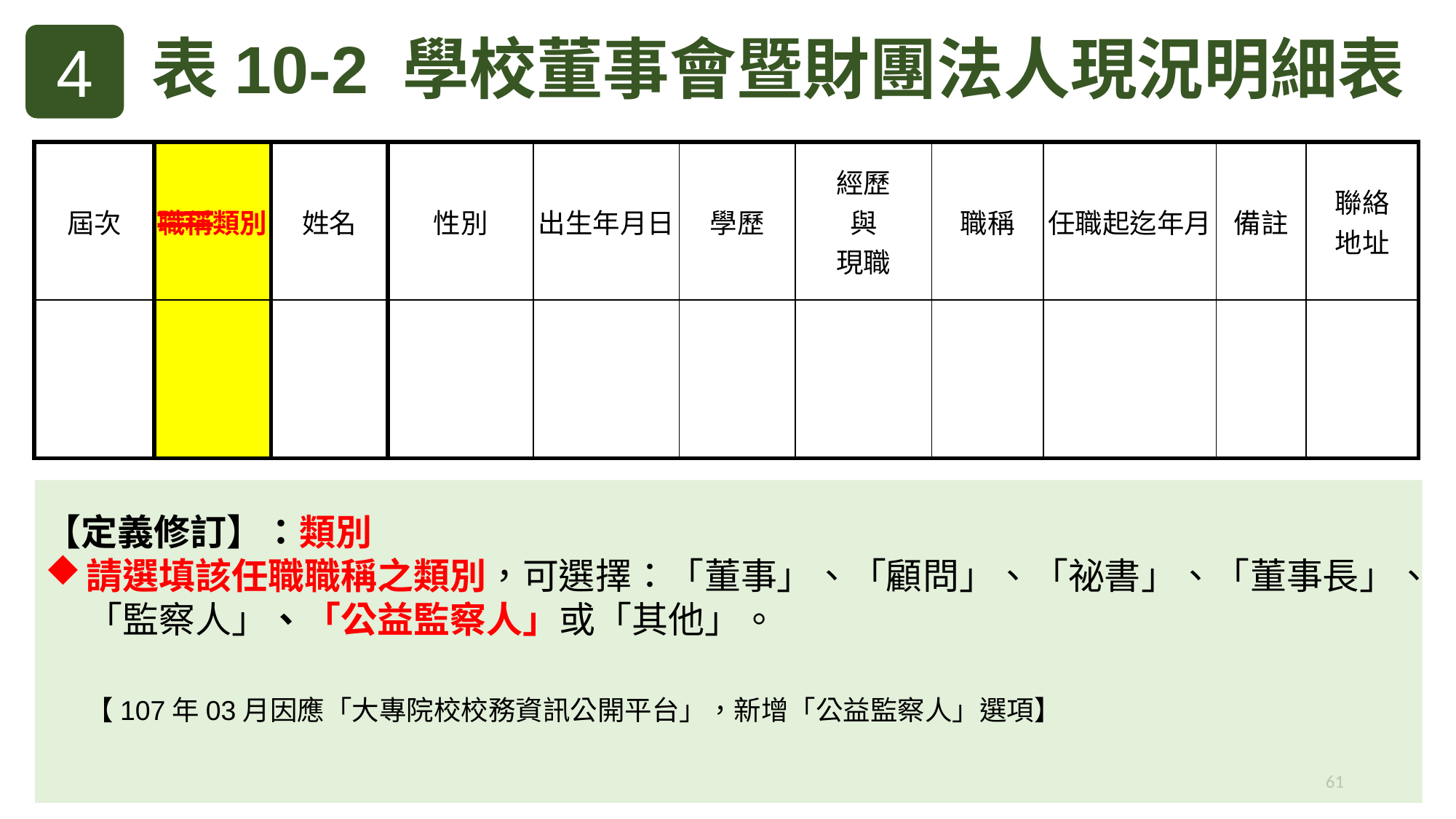

4

表10-2 學校董事會暨財團法人現況明細表
| 屆次 | 職稱類別 | 姓名 | 性別 | 出生年月日 | 學歷 | 經歷 與 現職 | 職稱 | 任職起迄年月 | 備註 | 聯絡 地址 |
| --- | --- | --- | --- | --- | --- | --- | --- | --- | --- | --- |
|  |  |  |  |  |  |  |  |  |  |  |

【定義修訂】：類別
請選填該任職職稱之類別，可選擇：「董事」、「顧問」、「祕書」、「董事長」、「監察人」、「公益監察人」或「其他」。

    【107年03月因應「大專院校校務資訊公開平台」，新增「公益監察人」選項】
61